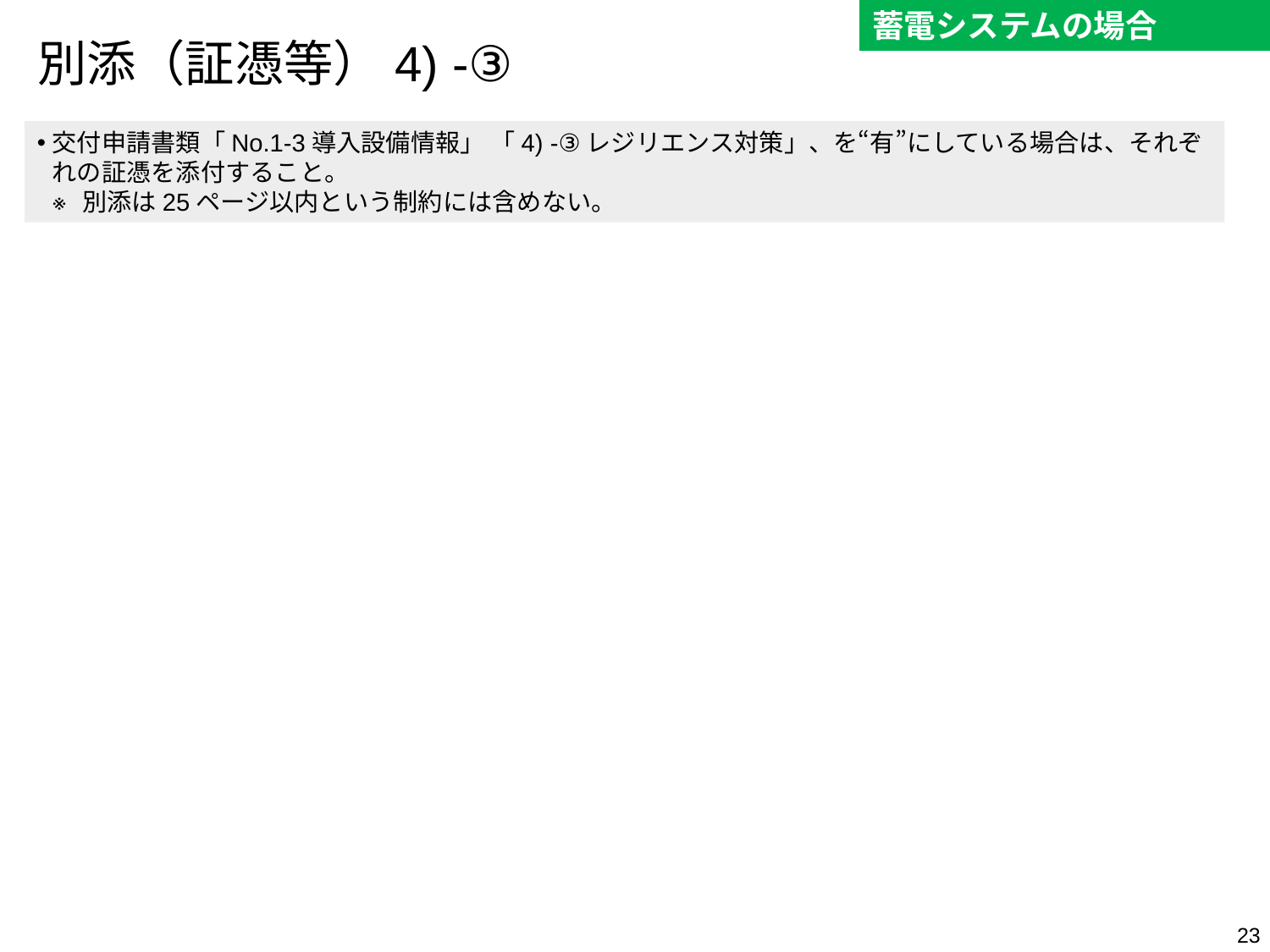

蓄電システムの場合
# 別添（証憑等）4) -③
交付申請書類「No.1-3導入設備情報」 「4) -③レジリエンス対策」、を“有”にしている場合は、それぞれの証憑を添付すること。
別添は25ページ以内という制約には含めない。